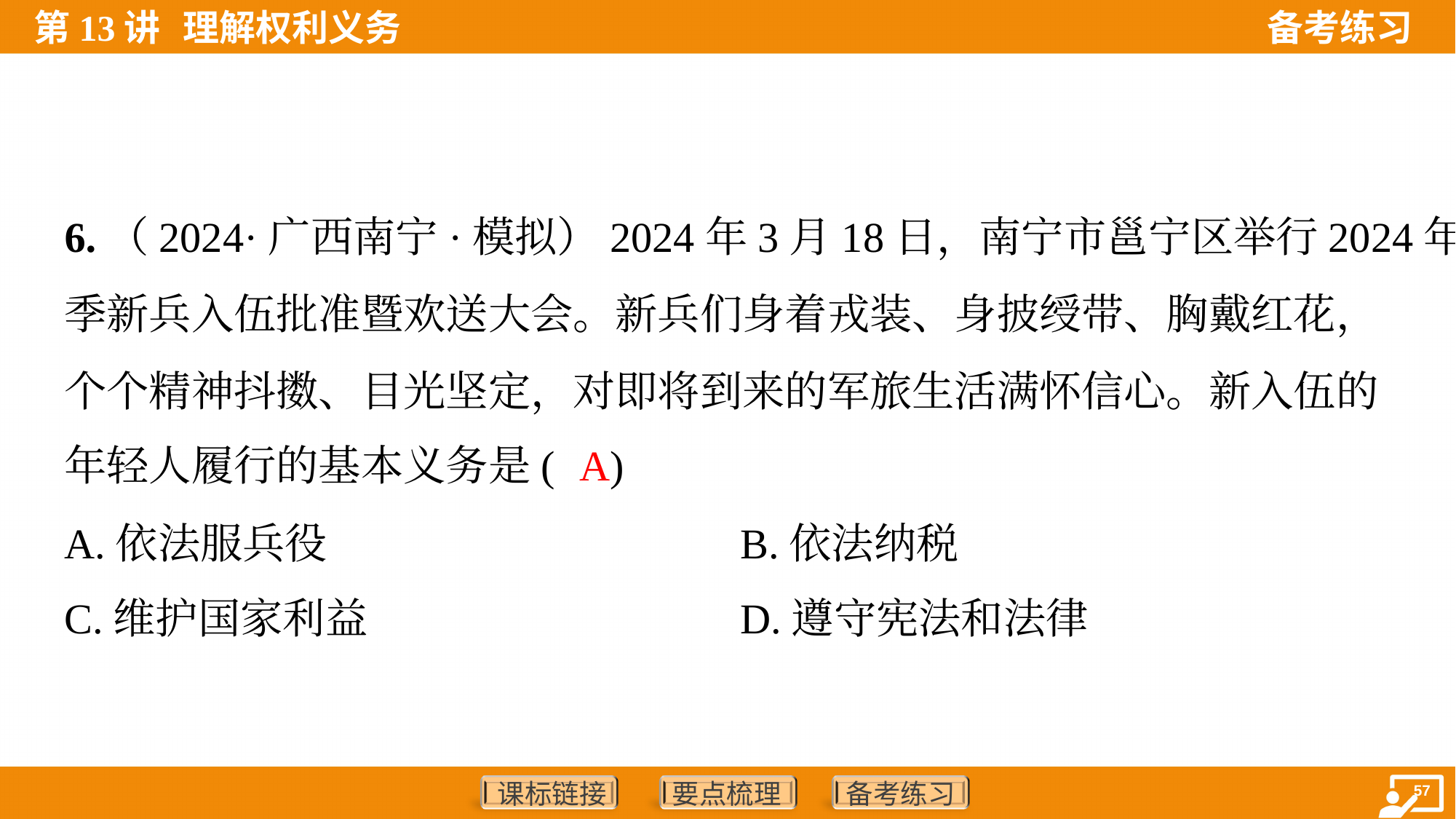

6.（2024·广西南宁·模拟）2024年3月18日，南宁市邕宁区举行2024年春
季新兵入伍批准暨欢送大会。新兵们身着戎装、身披绶带、胸戴红花，
个个精神抖擞、目光坚定，对即将到来的军旅生活满怀信心。新入伍的
年轻人履行的基本义务是(     )
A
A.依法服兵役	B.依法纳税
C.维护国家利益	D.遵守宪法和法律